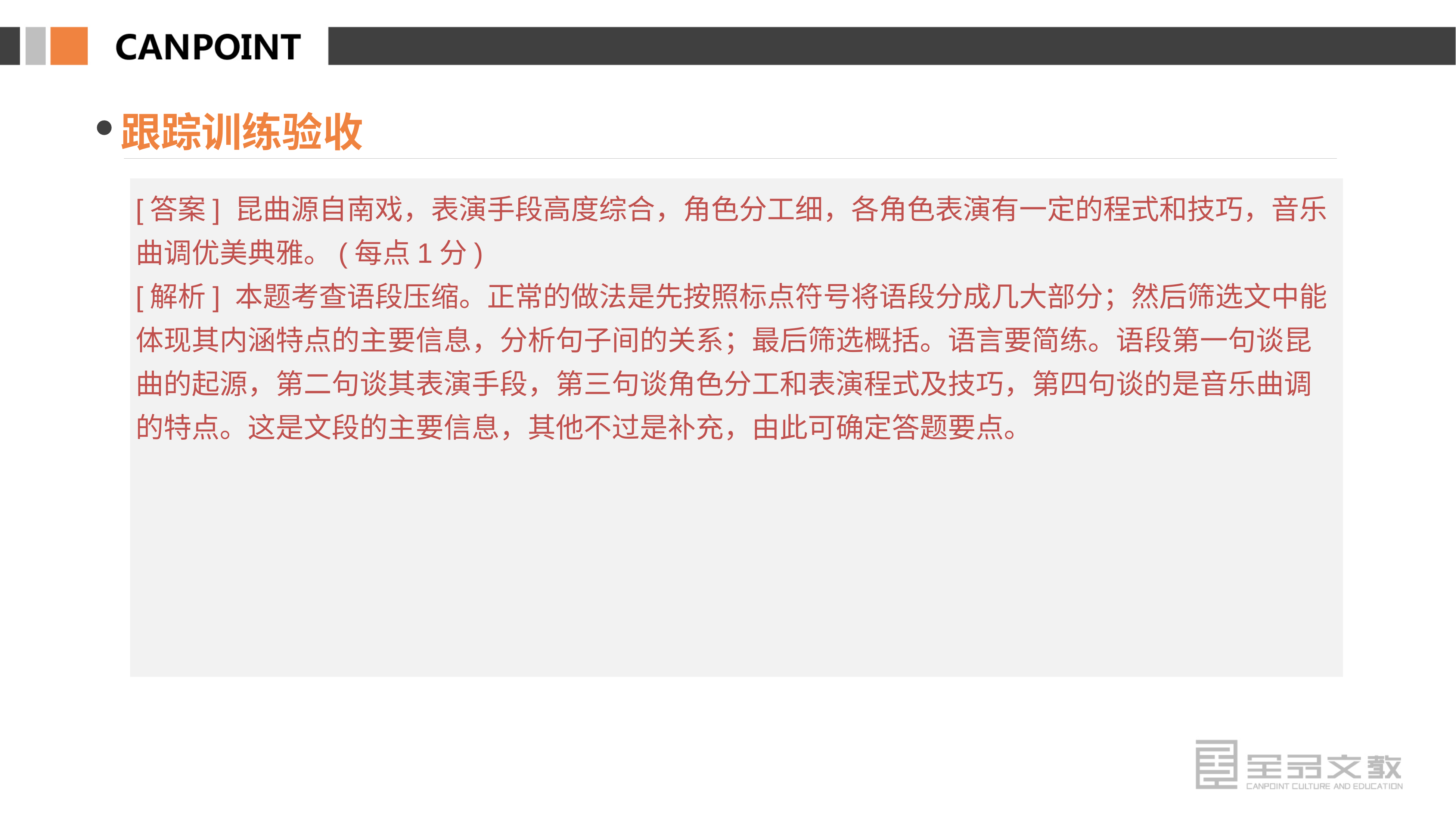

跟踪训练验收

[答案] 昆曲源自南戏，表演手段高度综合，角色分工细，各角色表演有一定的程式和技巧，音乐曲调优美典雅。(每点1分)
[解析] 本题考查语段压缩。正常的做法是先按照标点符号将语段分成几大部分；然后筛选文中能体现其内涵特点的主要信息，分析句子间的关系；最后筛选概括。语言要简练。语段第一句谈昆曲的起源，第二句谈其表演手段，第三句谈角色分工和表演程式及技巧，第四句谈的是音乐曲调的特点。这是文段的主要信息，其他不过是补充，由此可确定答题要点。